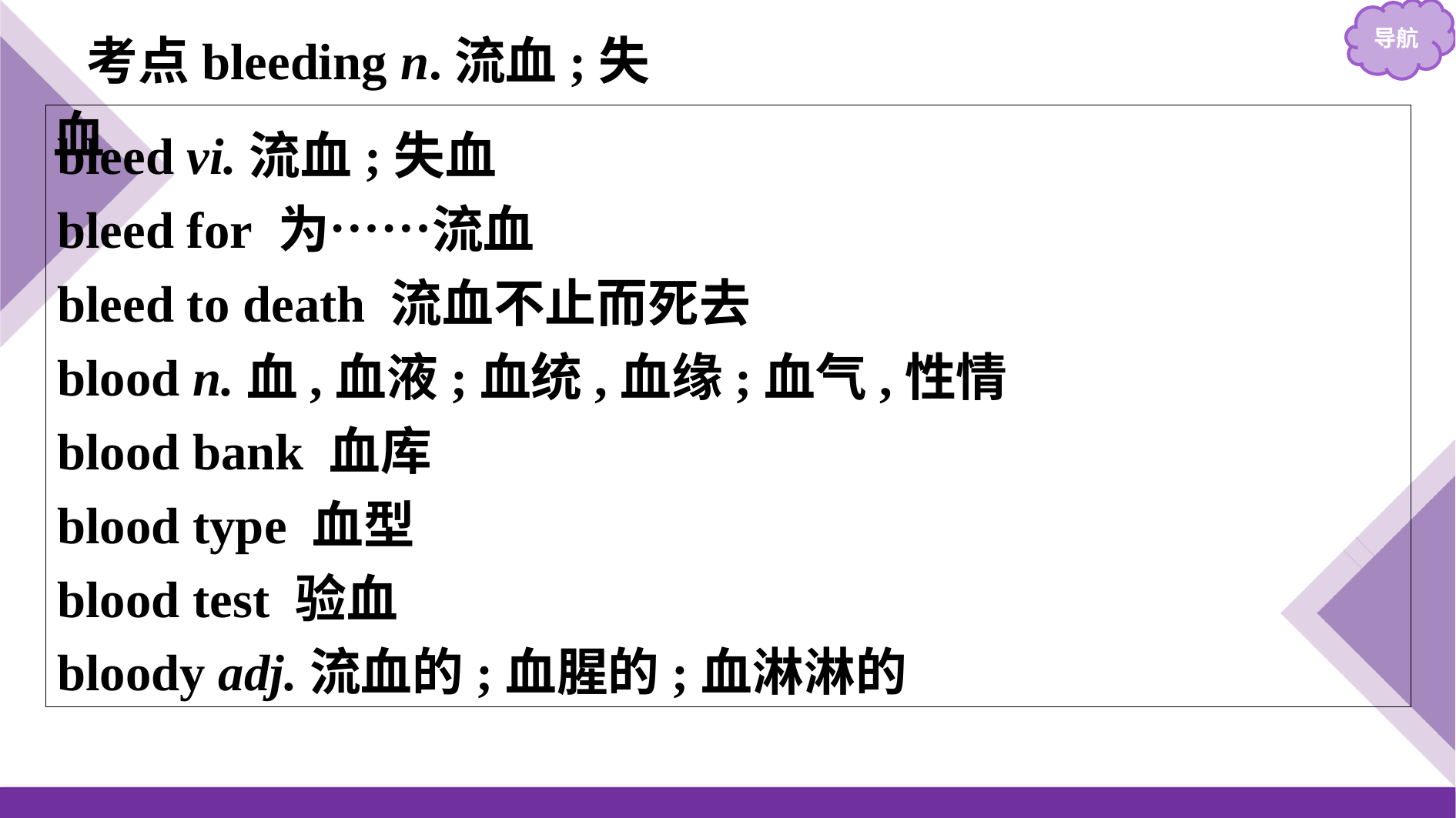

考点bleeding n.流血;失血
bleed vi.流血;失血
bleed for 为……流血
bleed to death 流血不止而死去
blood n.血,血液;血统,血缘;血气,性情
blood bank 血库
blood type 血型
blood test 验血
bloody adj.流血的;血腥的;血淋淋的